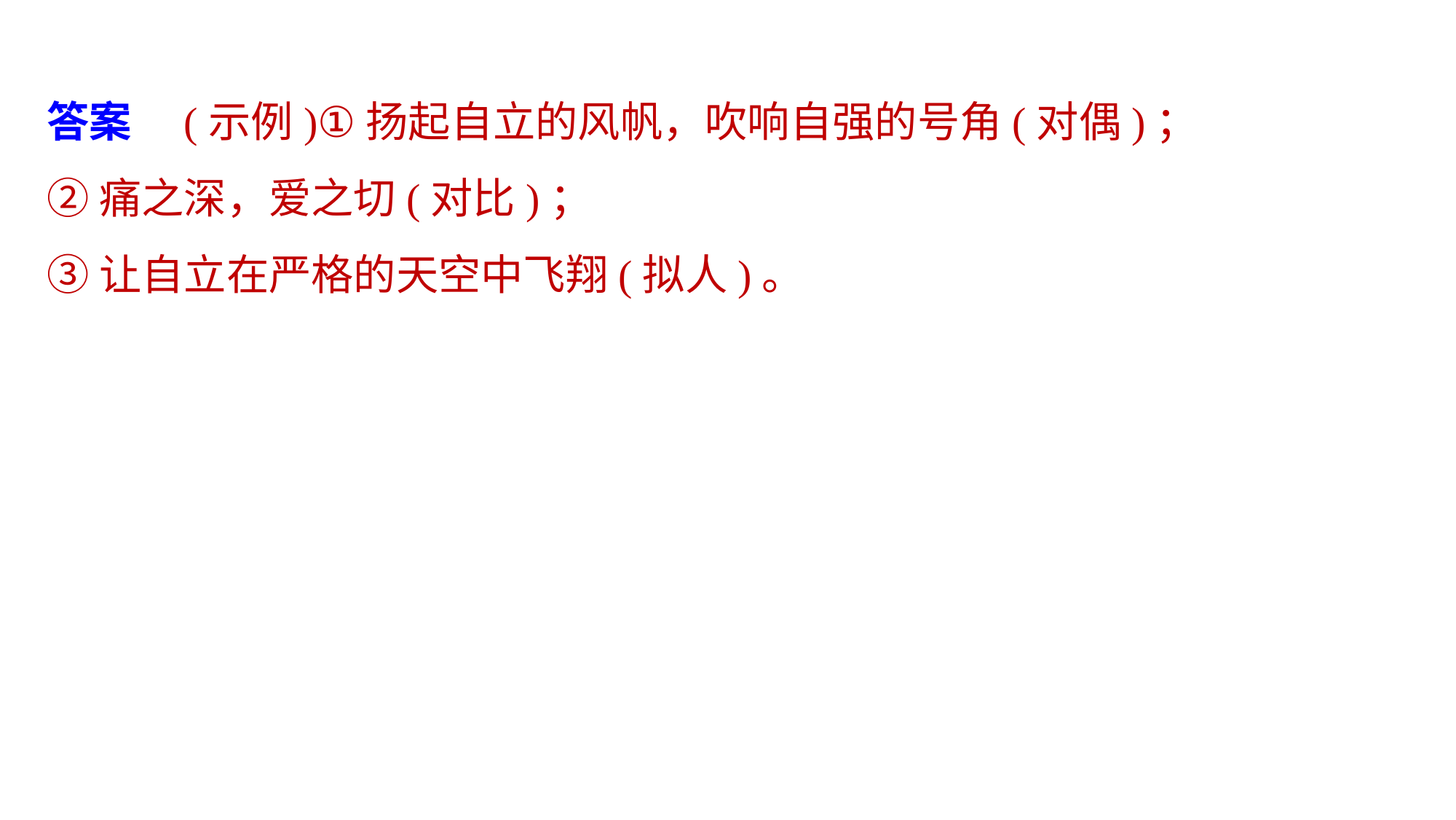

答案　(示例)①扬起自立的风帆，吹响自强的号角(对偶)；
②痛之深，爱之切(对比)；
③让自立在严格的天空中飞翔(拟人)。